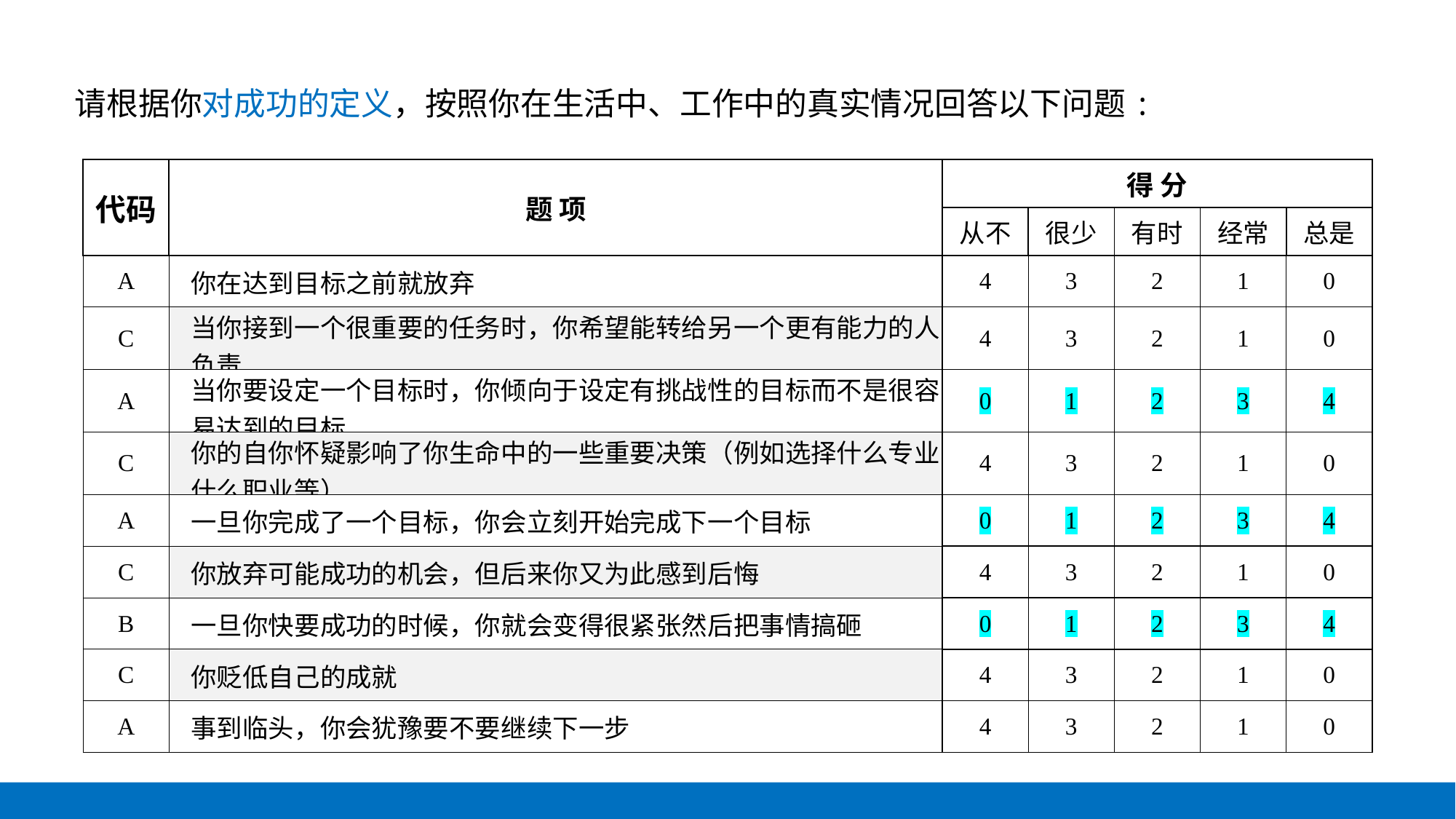

请根据你对成功的定义，按照你在生活中、工作中的真实情况回答以下问题:
| 代码 | 题 项 | 得 分 |  |  |  |  |
| --- | --- | --- | --- | --- | --- | --- |
|  |  | 从不 | 很少 | 有时 | 经常 | 总是 |
| A | 你在达到目标之前就放弃 | 4 | 3 | 2 | 1 | 0 |
| C | 当你接到一个很重要的任务时，你希望能转给另一个更有能力的人负责 | 4 | 3 | 2 | 1 | 0 |
| A | 当你要设定一个目标时，你倾向于设定有挑战性的目标而不是很容易达到的目标 | 0 | 1 | 2 | 3 | 4 |
| C | 你的自你怀疑影响了你生命中的一些重要决策（例如选择什么专业、什么职业等） | 4 | 3 | 2 | 1 | 0 |
| A | 一旦你完成了一个目标，你会立刻开始完成下一个目标 | 0 | 1 | 2 | 3 | 4 |
| C | 你放弃可能成功的机会，但后来你又为此感到后悔 | 4 | 3 | 2 | 1 | 0 |
| B | 一旦你快要成功的时候，你就会变得很紧张然后把事情搞砸 | 0 | 1 | 2 | 3 | 4 |
| C | 你贬低自己的成就 | 4 | 3 | 2 | 1 | 0 |
| A | 事到临头，你会犹豫要不要继续下一步 | 4 | 3 | 2 | 1 | 0 |